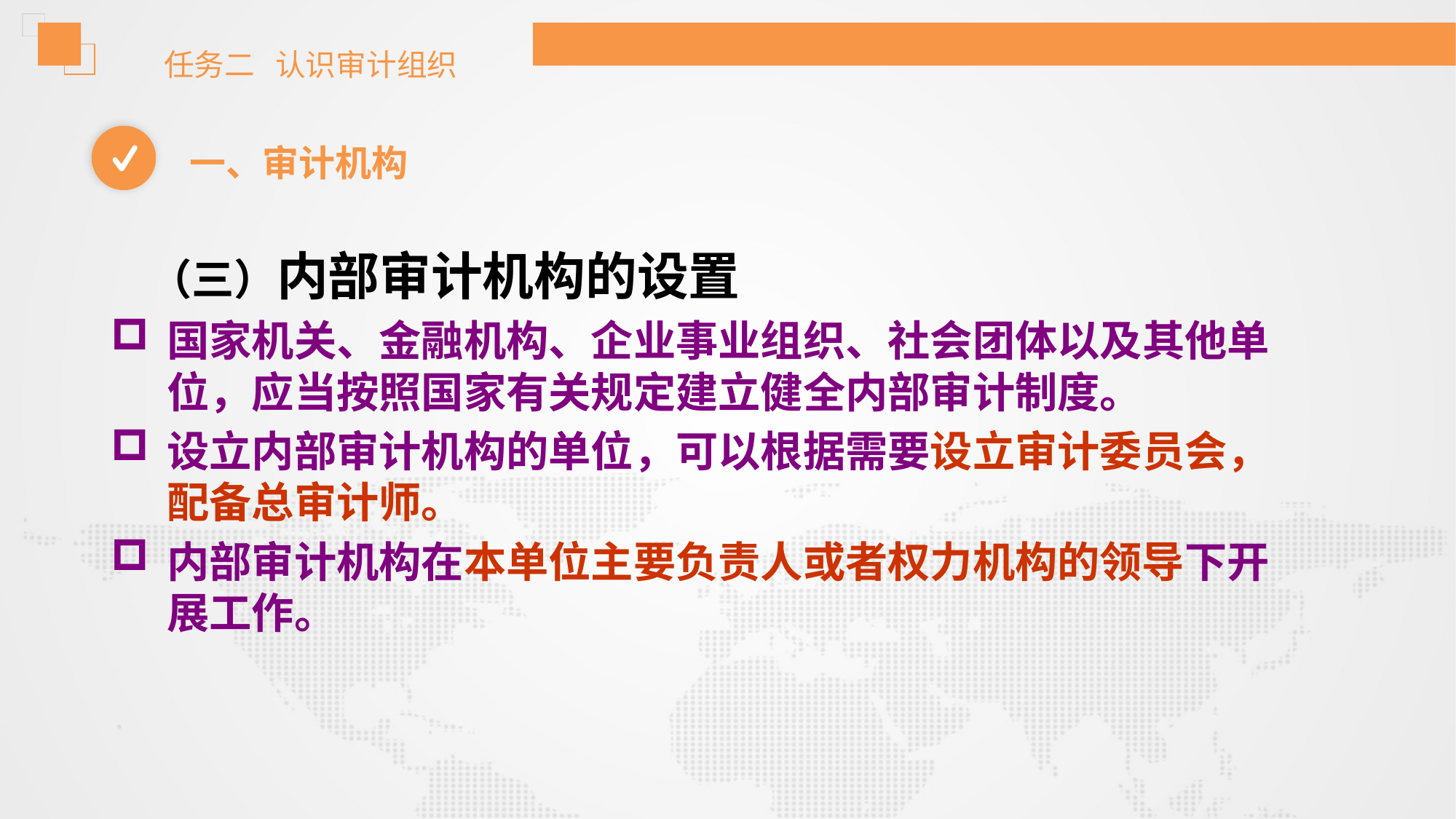

任务二   认识审计组织

一、审计机构

   （三）内部审计机构的设置
国家机关、金融机构、企业事业组织、社会团体以及其他单位，应当按照国家有关规定建立健全内部审计制度。
设立内部审计机构的单位，可以根据需要设立审计委员会，配备总审计师。
内部审计机构在本单位主要负责人或者权力机构的领导下开展工作。